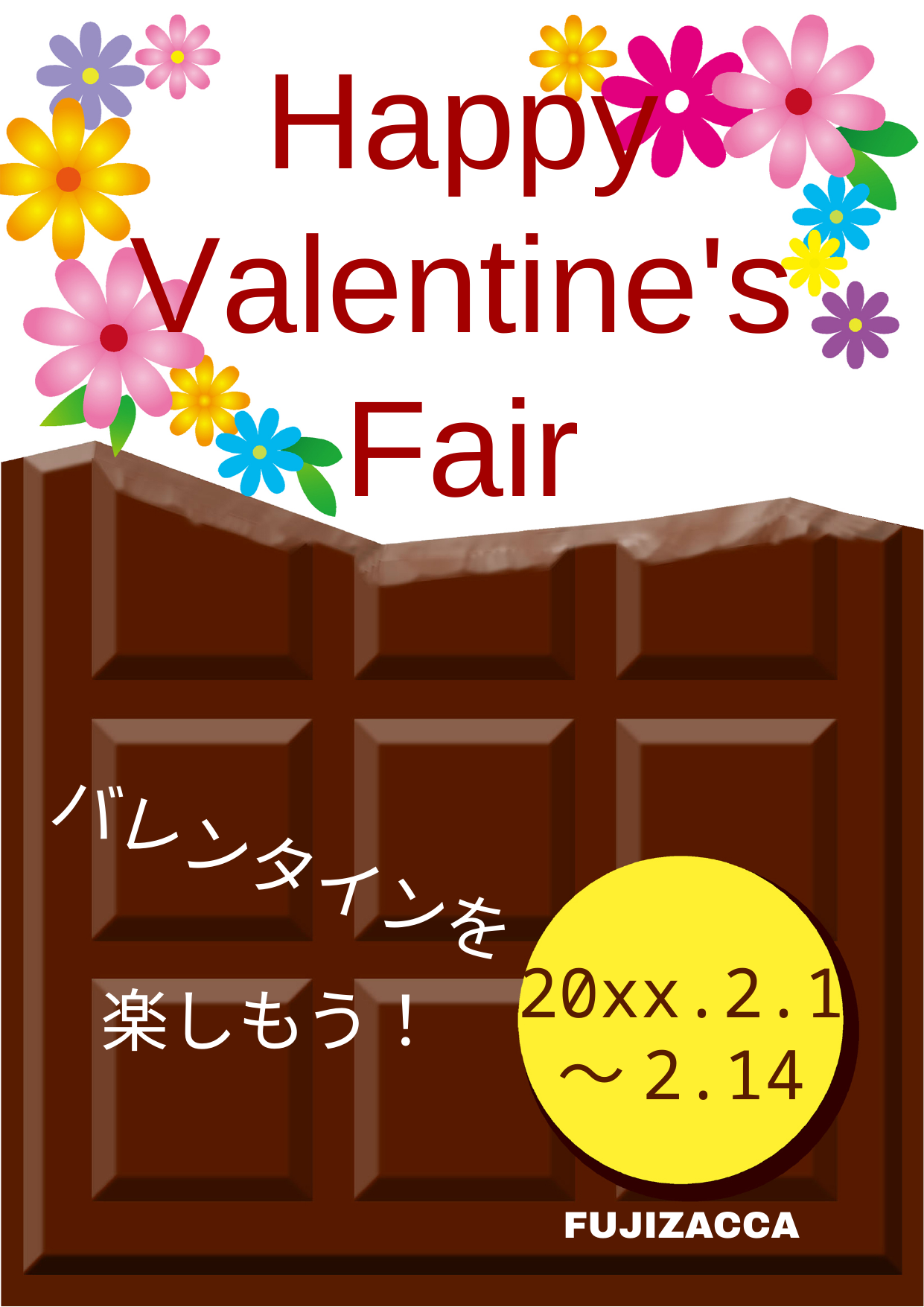

Happy
Valentine's
Fair
バレンタインを
20xx.2.1
～2.14
楽しもう！
FUJIZACCA